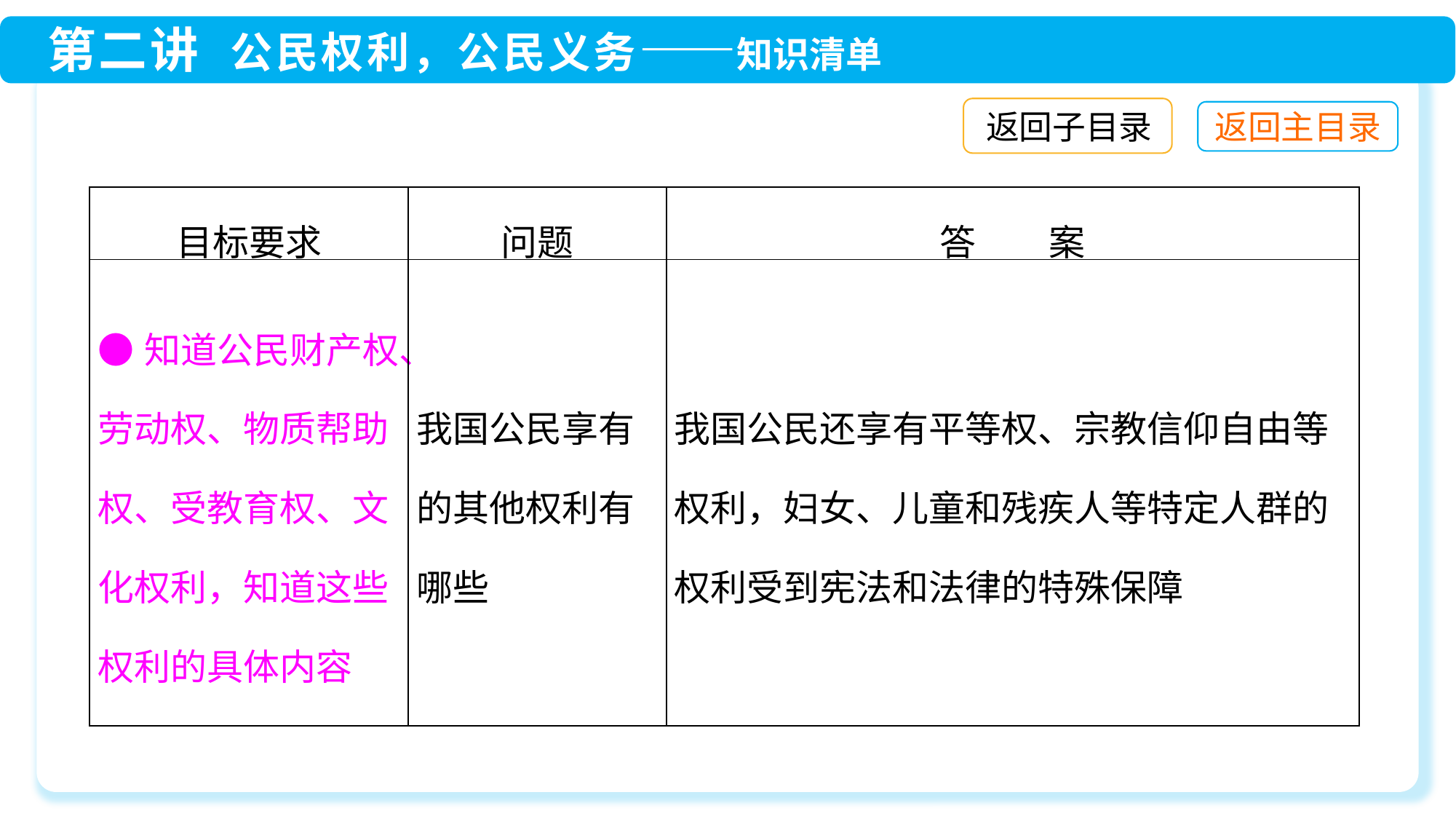

返回子目录
| 目标要求 | 问题 | 答　　案 |
| --- | --- | --- |
| ●知道公民财产权、劳动权、物质帮助权、受教育权、文化权利，知道这些权利的具体内容 | 我国公民享有的其他权利有哪些 | 我国公民还享有平等权、宗教信仰自由等权利，妇女、儿童和残疾人等特定人群的权利受到宪法和法律的特殊保障 |